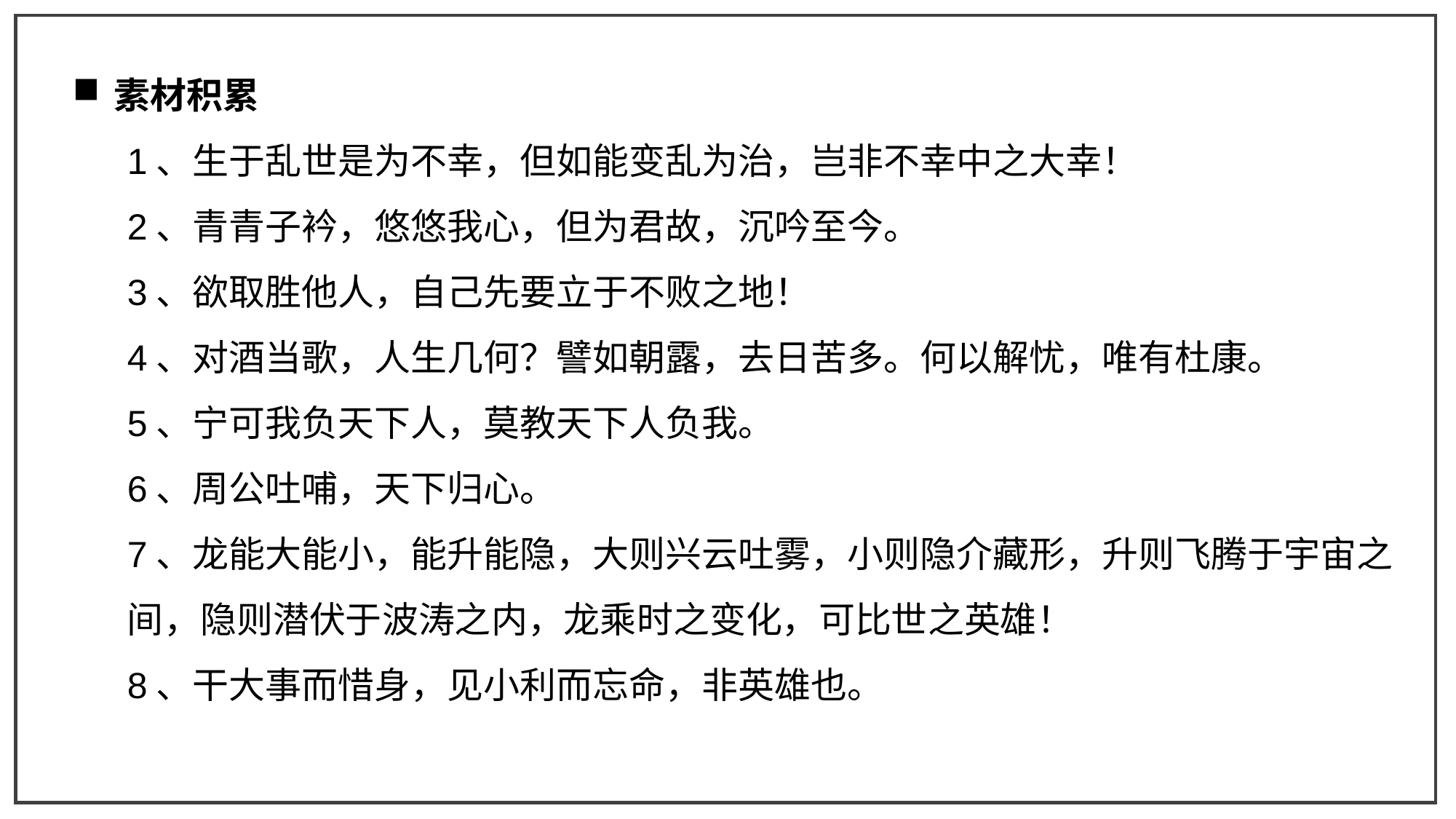

素材积累
1、生于乱世是为不幸，但如能变乱为治，岂非不幸中之大幸！
2、青青子衿，悠悠我心，但为君故，沉吟至今。
3、欲取胜他人，自己先要立于不败之地！
4、对酒当歌，人生几何？譬如朝露，去日苦多。何以解忧，唯有杜康。
5、宁可我负天下人，莫教天下人负我。
6、周公吐哺，天下归心。
7、龙能大能小，能升能隐，大则兴云吐雾，小则隐介藏形，升则飞腾于宇宙之间，隐则潜伏于波涛之内，龙乘时之变化，可比世之英雄！
8、干大事而惜身，见小利而忘命，非英雄也。